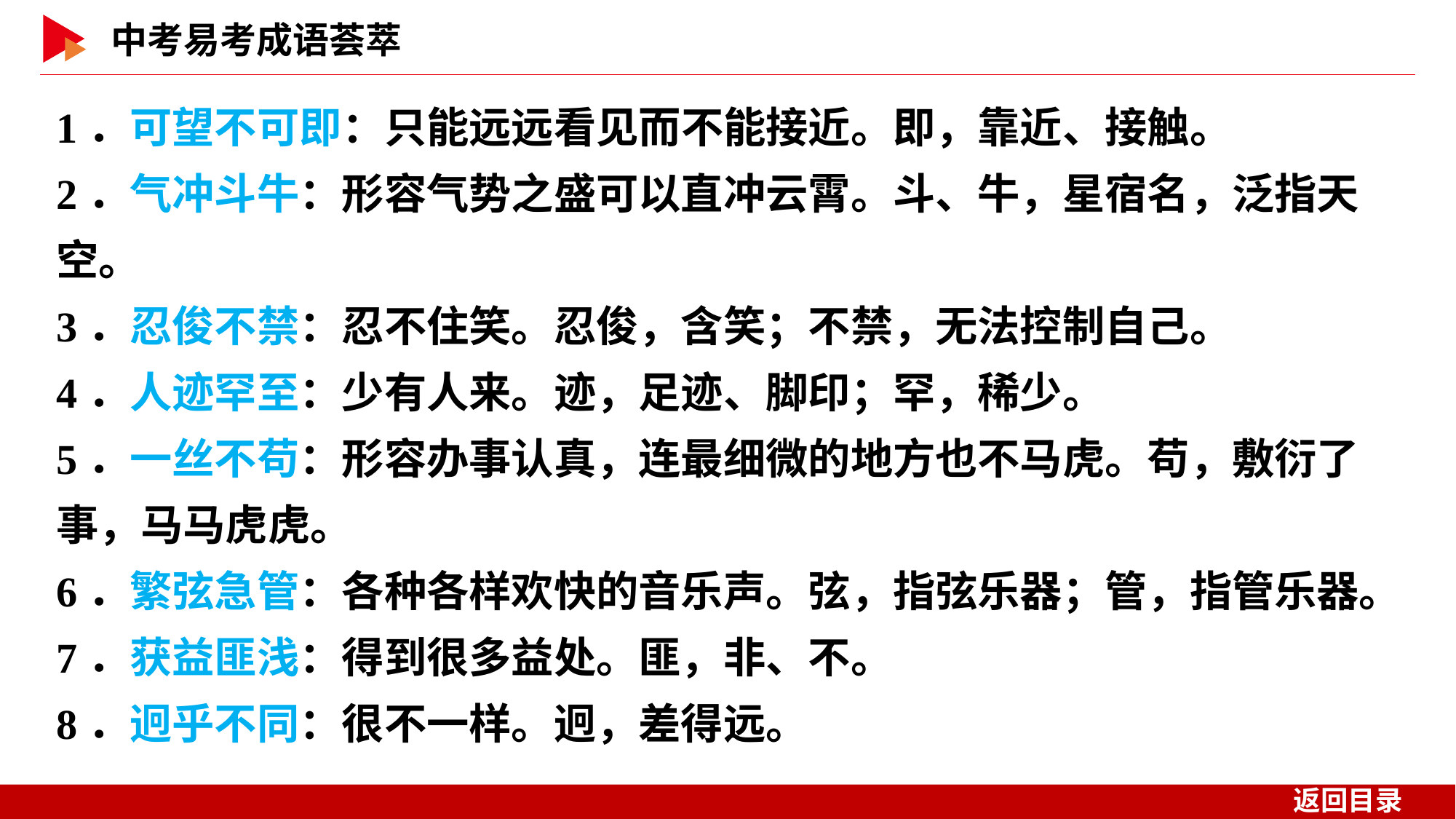

1．可望不可即：只能远远看见而不能接近。即，靠近、接触。
2．气冲斗牛：形容气势之盛可以直冲云霄。斗、牛，星宿名，泛指天空。
3．忍俊不禁：忍不住笑。忍俊，含笑；不禁，无法控制自己。
4．人迹罕至：少有人来。迹，足迹、脚印；罕，稀少。
5．一丝不苟：形容办事认真，连最细微的地方也不马虎。苟，敷衍了事，马马虎虎。
6．繁弦急管：各种各样欢快的音乐声。弦，指弦乐器；管，指管乐器。
7．获益匪浅：得到很多益处。匪，非、不。
8．迥乎不同：很不一样。迥，差得远。